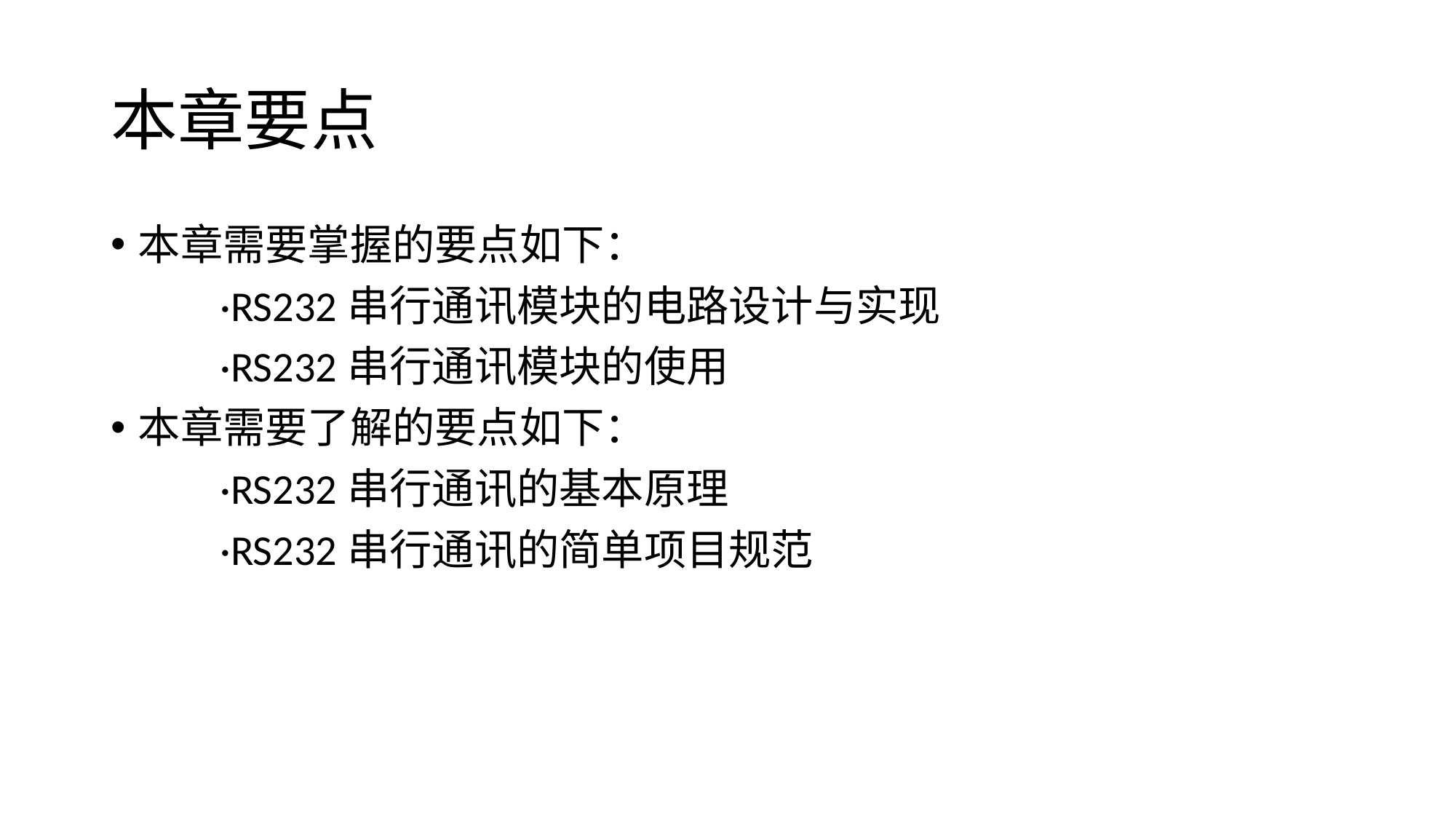

# 本章要点
本章需要掌握的要点如下：
	·RS232串行通讯模块的电路设计与实现
	·RS232串行通讯模块的使用
本章需要了解的要点如下：
	·RS232串行通讯的基本原理
	·RS232串行通讯的简单项目规范